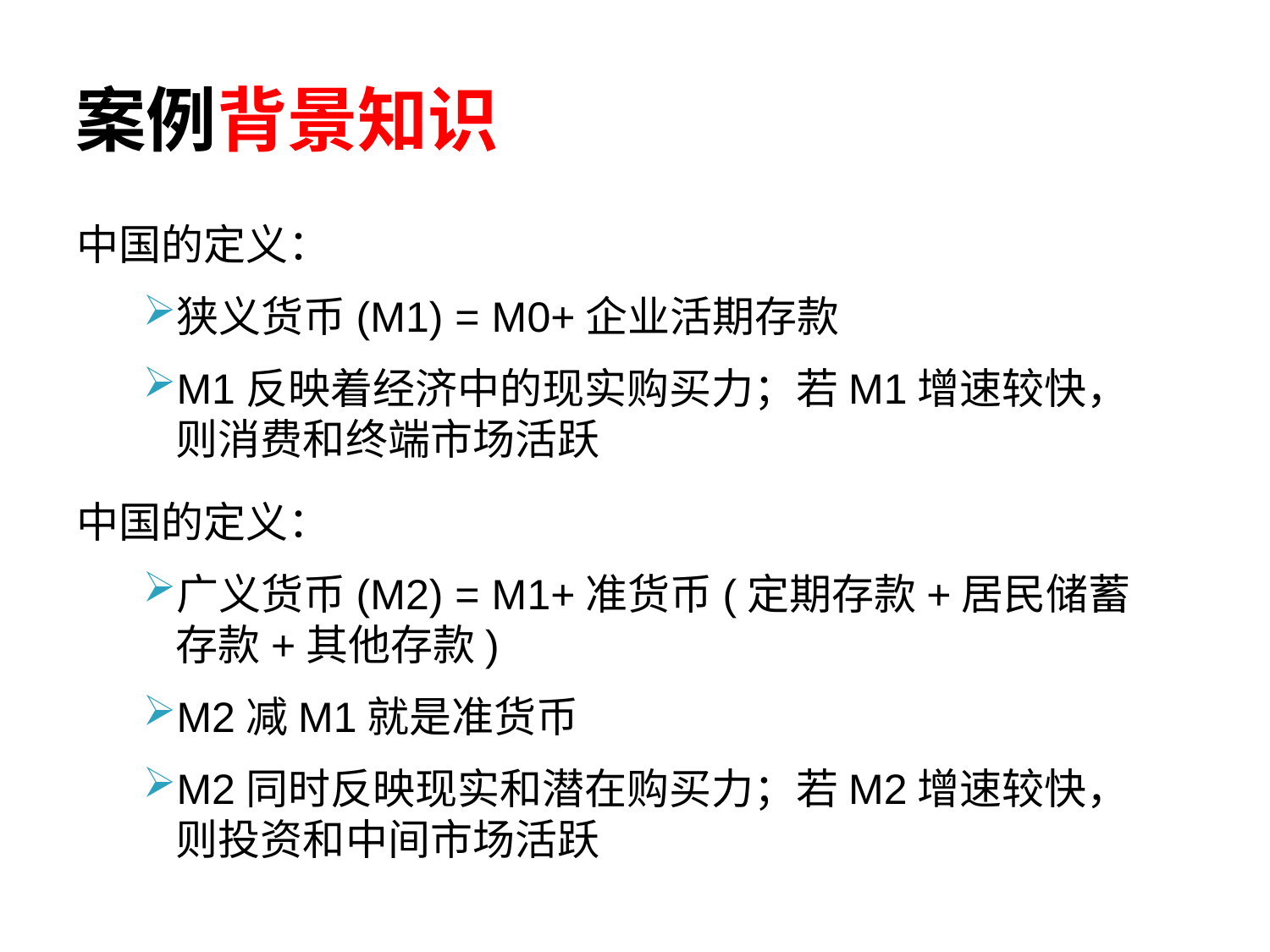

# 案例背景知识
中国的定义：
狭义货币(M1) = M0+企业活期存款
M1反映着经济中的现实购买力；若M1增速较快，则消费和终端市场活跃
中国的定义：
广义货币(M2) = M1+准货币(定期存款+居民储蓄存款+其他存款)
M2减M1就是准货币
M2同时反映现实和潜在购买力；若M2增速较快，则投资和中间市场活跃